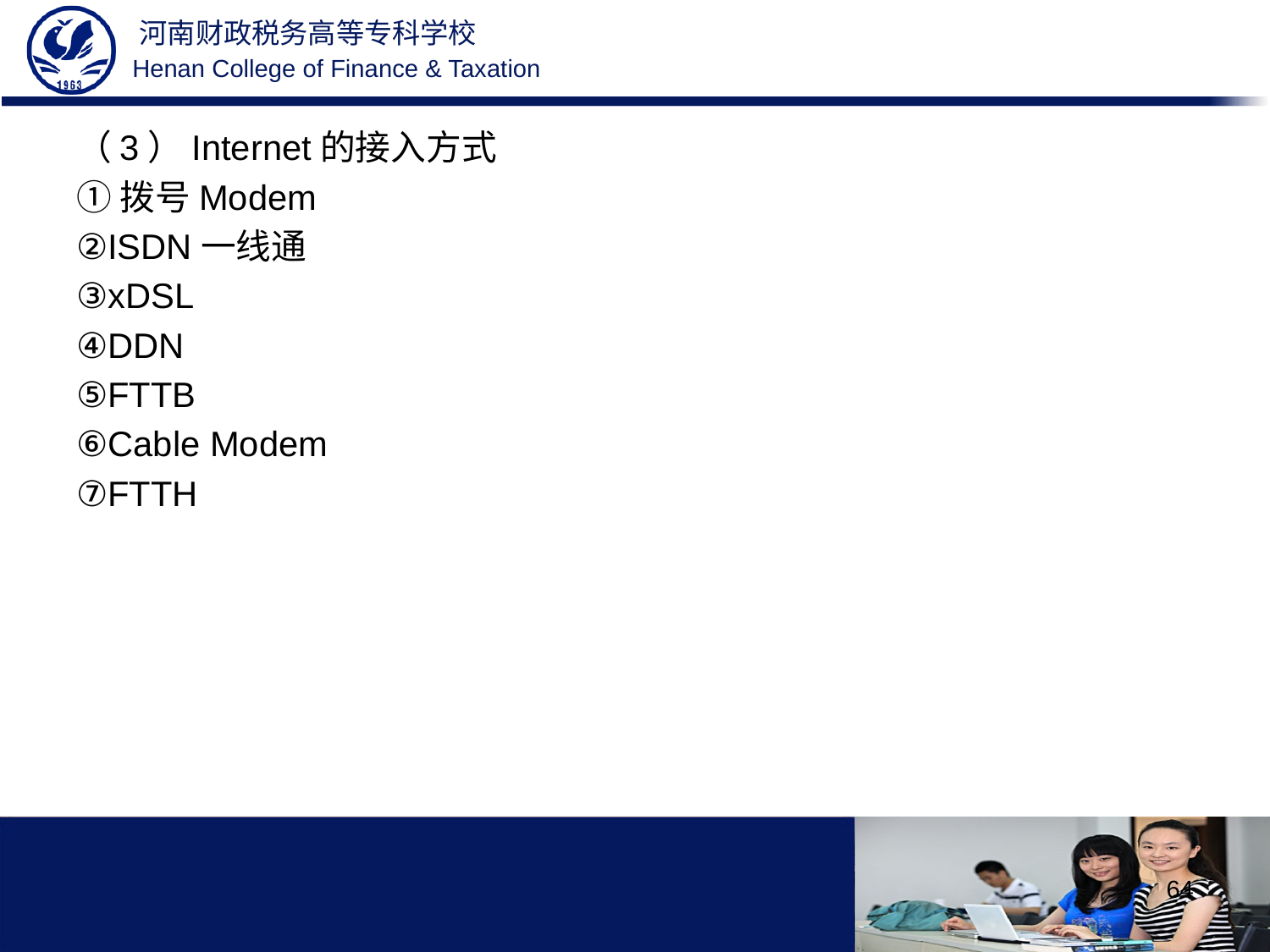

（3）Internet的接入方式
①拨号Modem
②ISDN一线通
③xDSL
④DDN
⑤FTTB
⑥Cable Modem
⑦FTTH

64